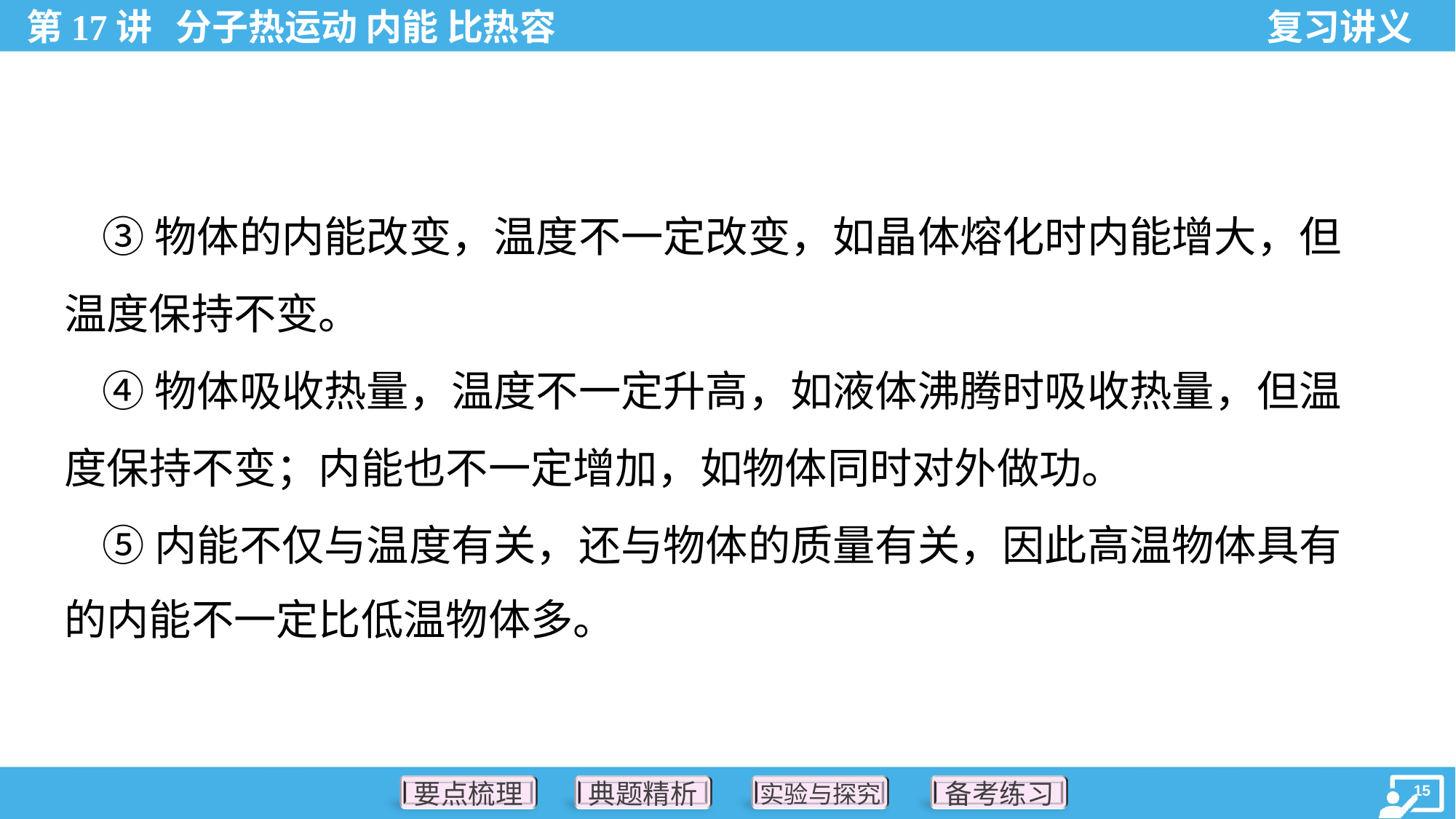

③物体的内能改变，温度不一定改变，如晶体熔化时内能增大，但
温度保持不变。
    ④物体吸收热量，温度不一定升高，如液体沸腾时吸收热量，但温
度保持不变；内能也不一定增加，如物体同时对外做功。
    ⑤内能不仅与温度有关，还与物体的质量有关，因此高温物体具有
的内能不一定比低温物体多。